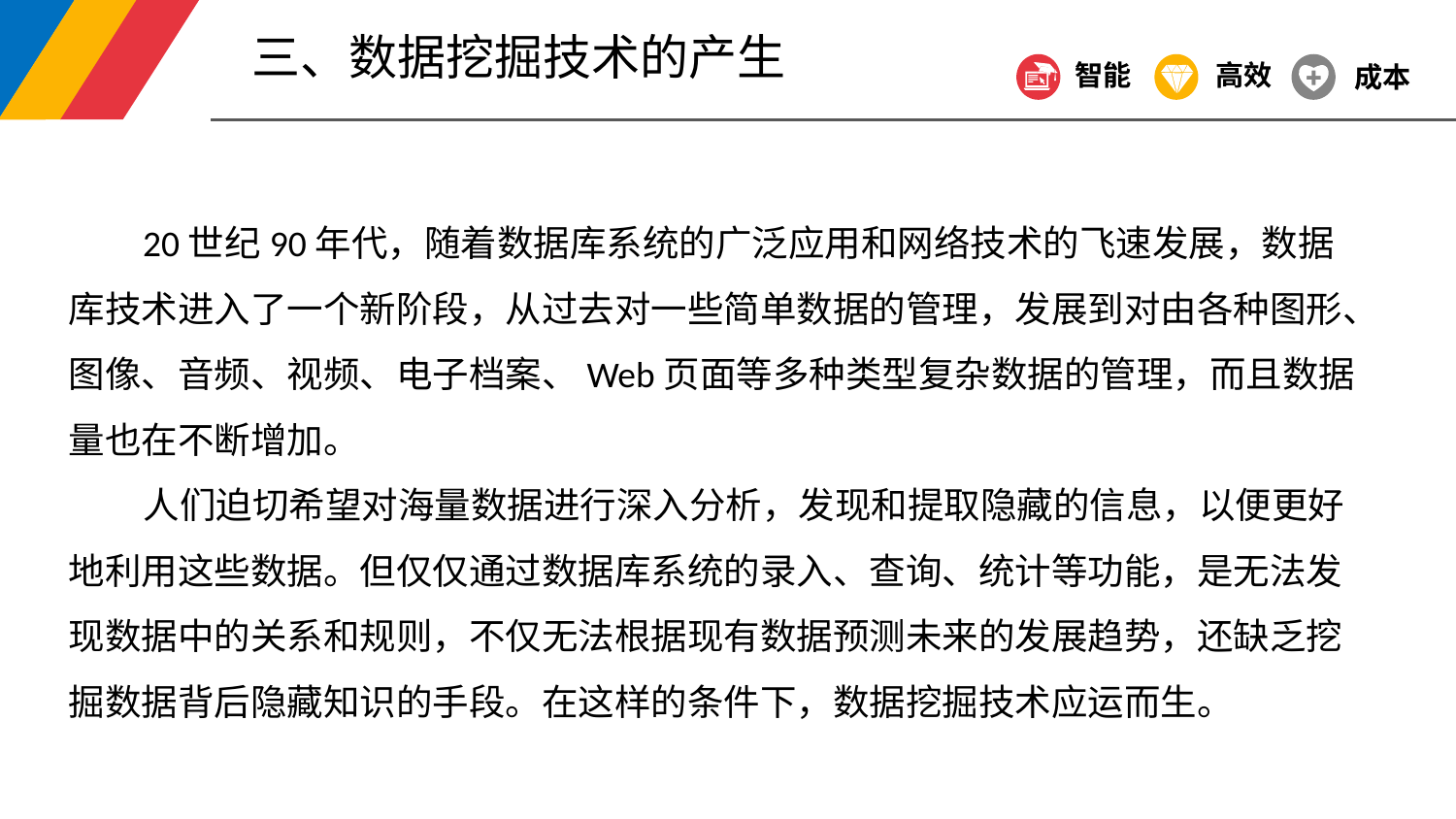

三、数据挖掘技术的产生
智能
高效
成本
         20世纪90年代，随着数据库系统的广泛应用和网络技术的飞速发展，数据库技术进入了一个新阶段，从过去对一些简单数据的管理，发展到对由各种图形、图像、音频、视频、电子档案、Web页面等多种类型复杂数据的管理，而且数据量也在不断增加。
        人们迫切希望对海量数据进行深入分析，发现和提取隐藏的信息，以便更好地利用这些数据。但仅仅通过数据库系统的录入、查询、统计等功能，是无法发现数据中的关系和规则，不仅无法根据现有数据预测未来的发展趋势，还缺乏挖掘数据背后隐藏知识的手段。在这样的条件下，数据挖掘技术应运而生。